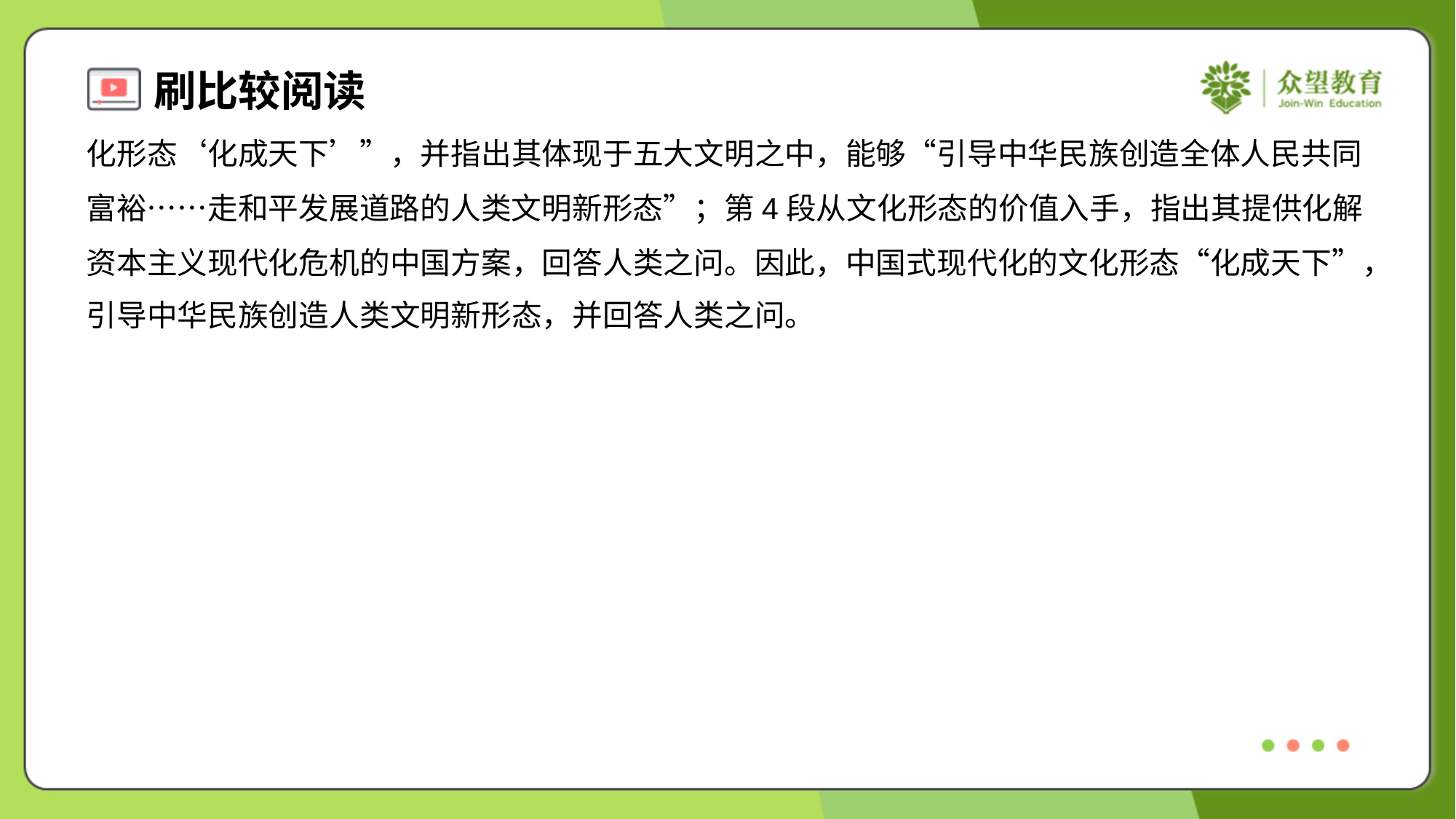

化形态‘化成天下’”，并指出其体现于五大文明之中，能够“引导中华民族创造全体人民共同
富裕……走和平发展道路的人类文明新形态”；第4段从文化形态的价值入手，指出其提供化解
资本主义现代化危机的中国方案，回答人类之问。因此，中国式现代化的文化形态“化成天下”，
引导中华民族创造人类文明新形态，并回答人类之问。